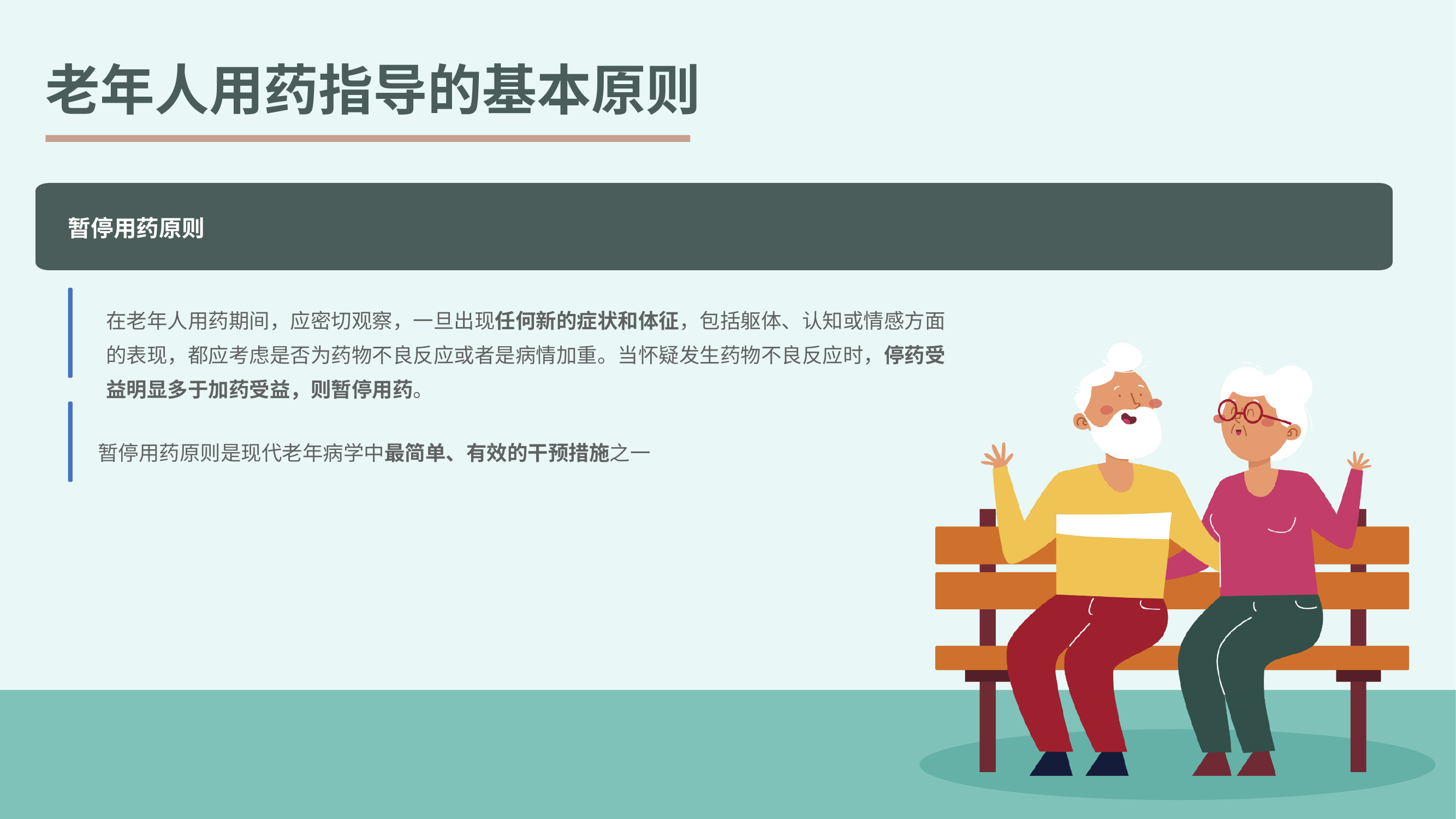

老年人用药指导的基本原则

暂停用药原则

在老年人用药期间，应密切观察，一旦出现任何新的症状和体征，包括躯体、认知或情感方面的表现，都应考虑是否为药物不良反应或者是病情加重。当怀疑发生药物不良反应时，停药受益明显多于加药受益，则暂停用药。

暂停用药原则是现代老年病学中最简单、有效的干预措施之一